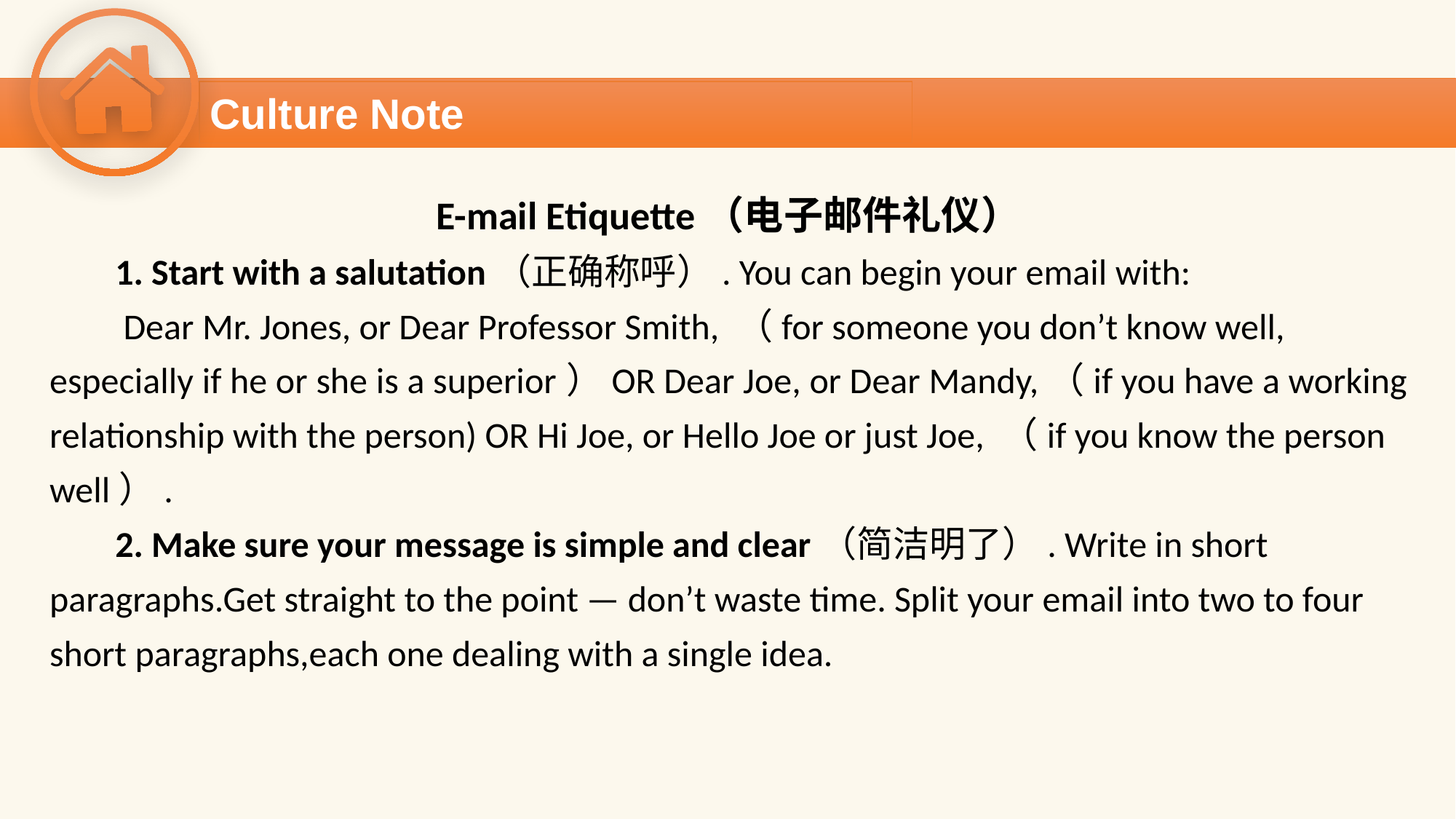

Culture Note
E-mail Etiquette（电子邮件礼仪）
        1. Start with a salutation（正确称呼）. You can begin your email with:
         Dear Mr. Jones, or Dear Professor Smith, （for someone you don’t know well,
especially if he or she is a superior）OR Dear Joe, or Dear Mandy,（if you have a working
relationship with the person) OR Hi Joe, or Hello Joe or just Joe, （if you know the person
well）.
        2. Make sure your message is simple and clear（简洁明了）. Write in short
paragraphs.Get straight to the point — don’t waste time. Split your email into two to four
short paragraphs,each one dealing with a single idea.